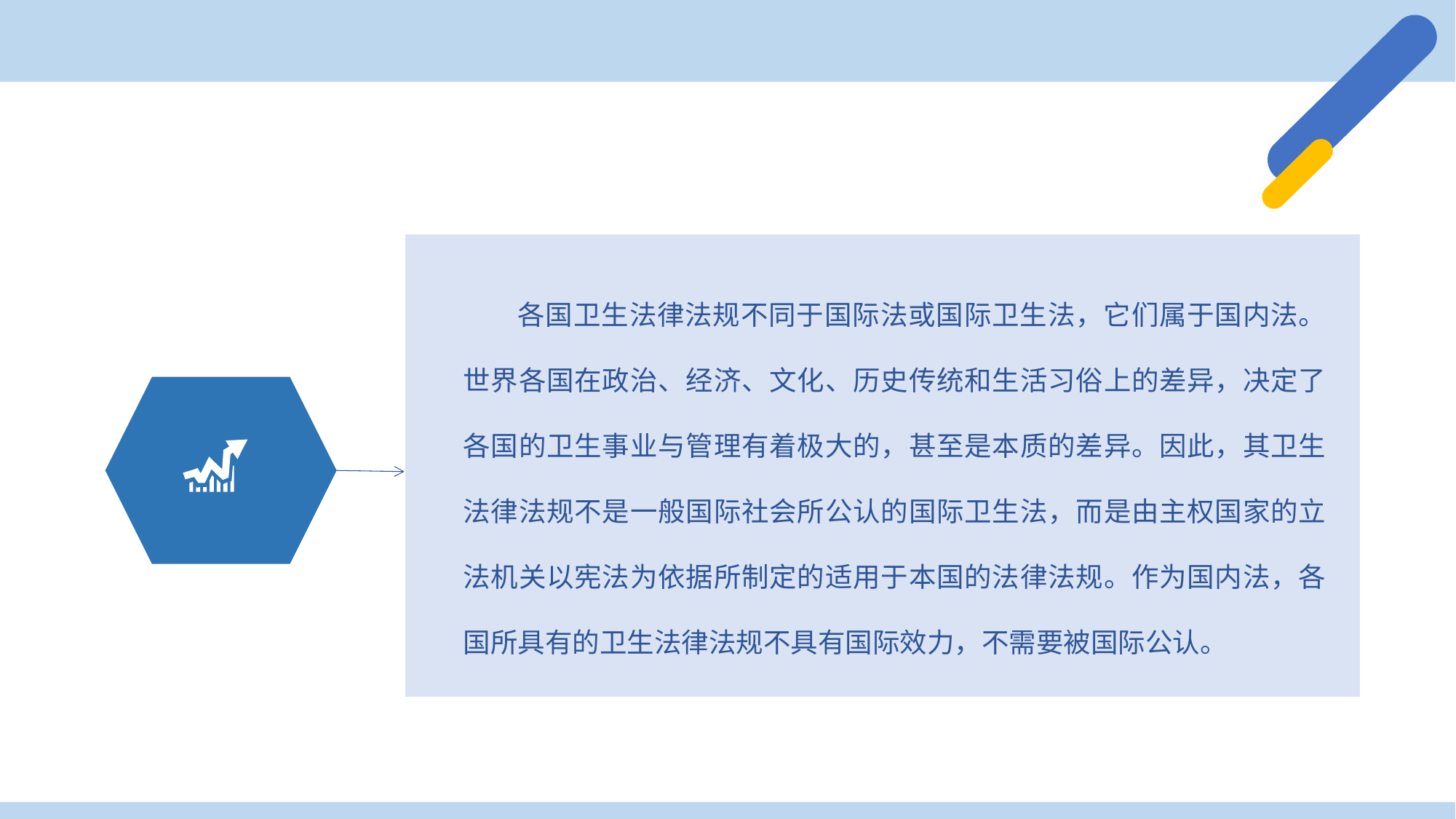

各国卫生法律法规不同于国际法或国际卫生法，它们属于国内法。世界各国在政治、经济、文化、历史传统和生活习俗上的差异，决定了各国的卫生事业与管理有着极大的，甚至是本质的差异。因此，其卫生法律法规不是一般国际社会所公认的国际卫生法，而是由主权国家的立法机关以宪法为依据所制定的适用于本国的法律法规。作为国内法，各国所具有的卫生法律法规不具有国际效力，不需要被国际公认。